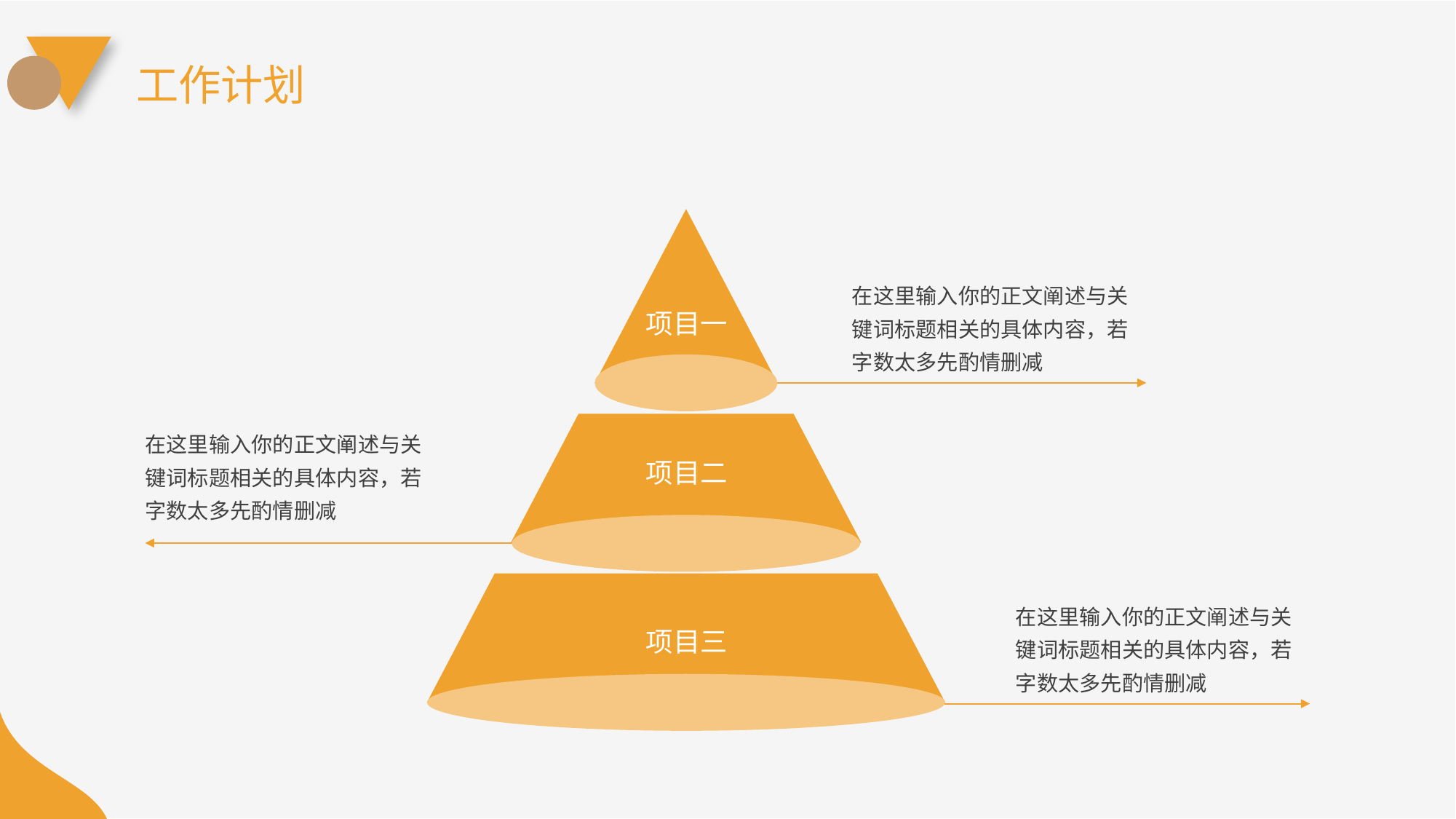

工作计划
在这里输入你的正文阐述与关键词标题相关的具体内容，若字数太多先酌情删减
项目一

在这里输入你的正文阐述与关键词标题相关的具体内容，若字数太多先酌情删减
项目二

在这里输入你的正文阐述与关键词标题相关的具体内容，若字数太多先酌情删减
项目三